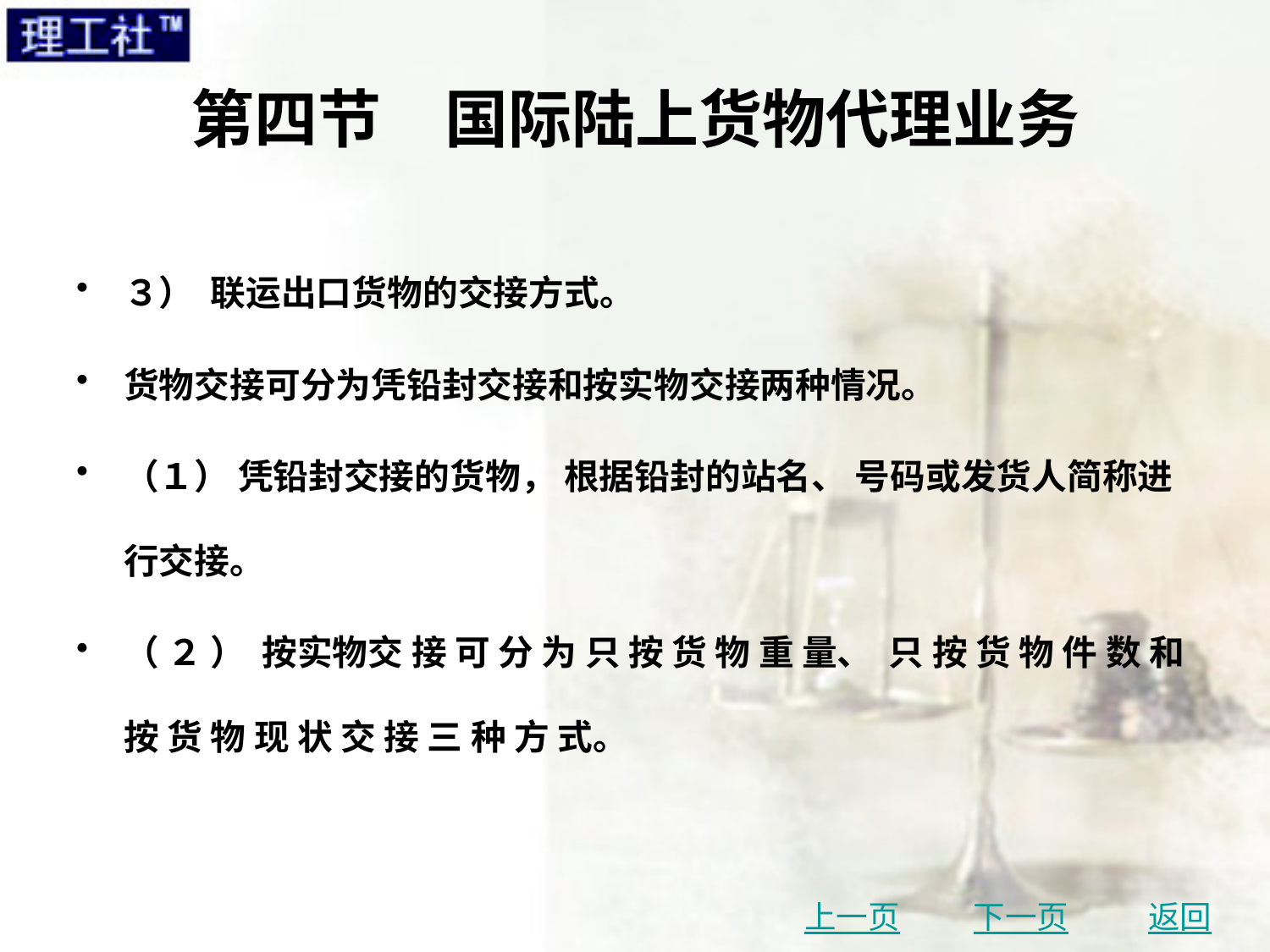

# 第四节　国际陆上货物代理业务
３）  联运出口货物的交接方式。
货物交接可分为凭铅封交接和按实物交接两种情况。
（１） 凭铅封交接的货物， 根据铅封的站名、 号码或发货人简称进行交接。
（ ２ ）  按实物交 接 可 分 为 只 按 货 物 重 量、  只 按 货 物 件 数 和 按 货 物 现 状 交 接 三 种 方 式。

上一页
下一页
返回